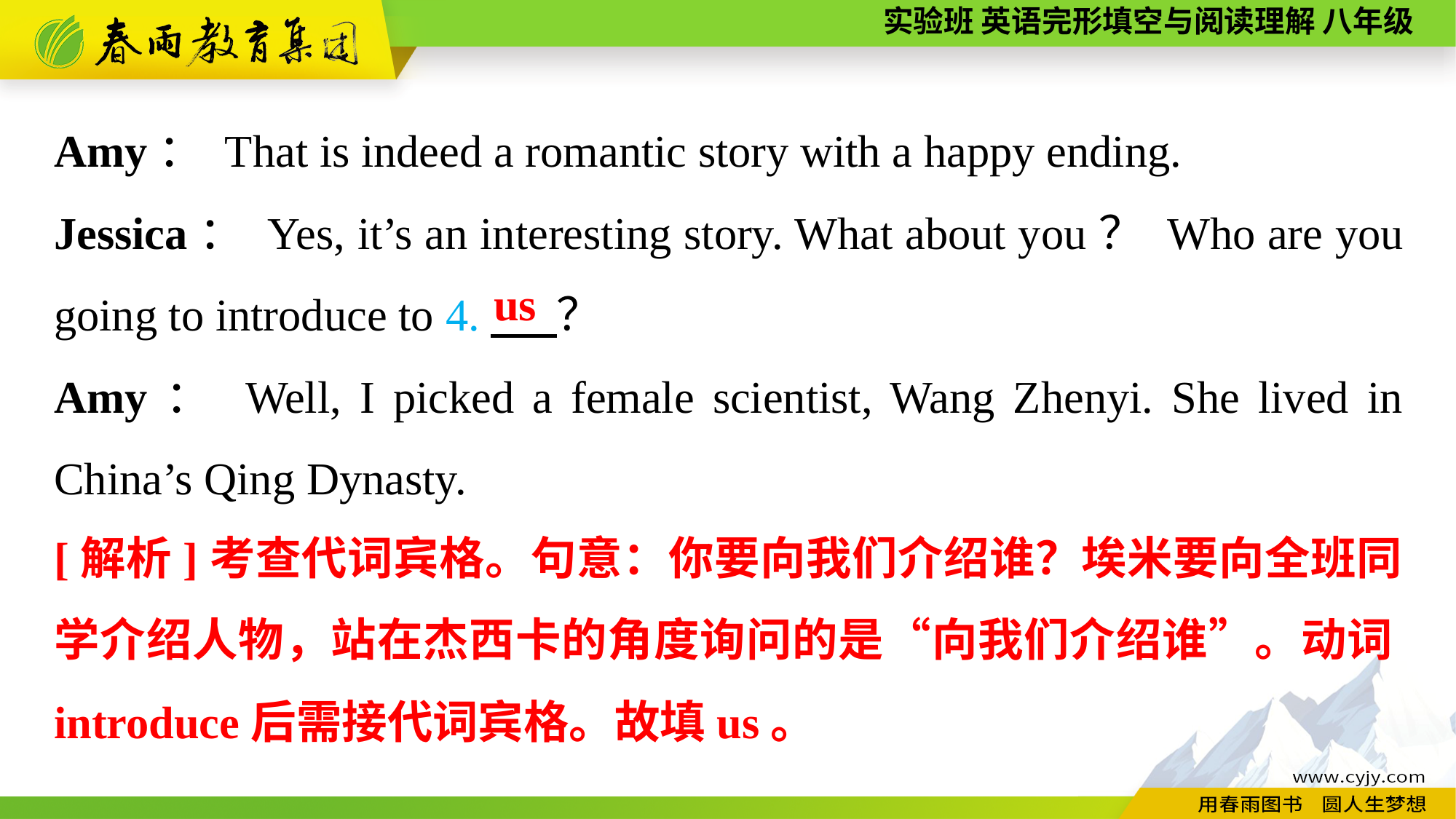

Amy： That is indeed a romantic story with a happy ending.
Jessica： Yes, it’s an interesting story. What about you？ Who are you going to introduce to 4.　  ？
Amy： Well, I picked a female scientist, Wang Zhenyi. She lived in China’s Qing Dynasty.
us
[解析]考查代词宾格。句意：你要向我们介绍谁？埃米要向全班同学介绍人物，站在杰西卡的角度询问的是“向我们介绍谁”。动词introduce后需接代词宾格。故填us。